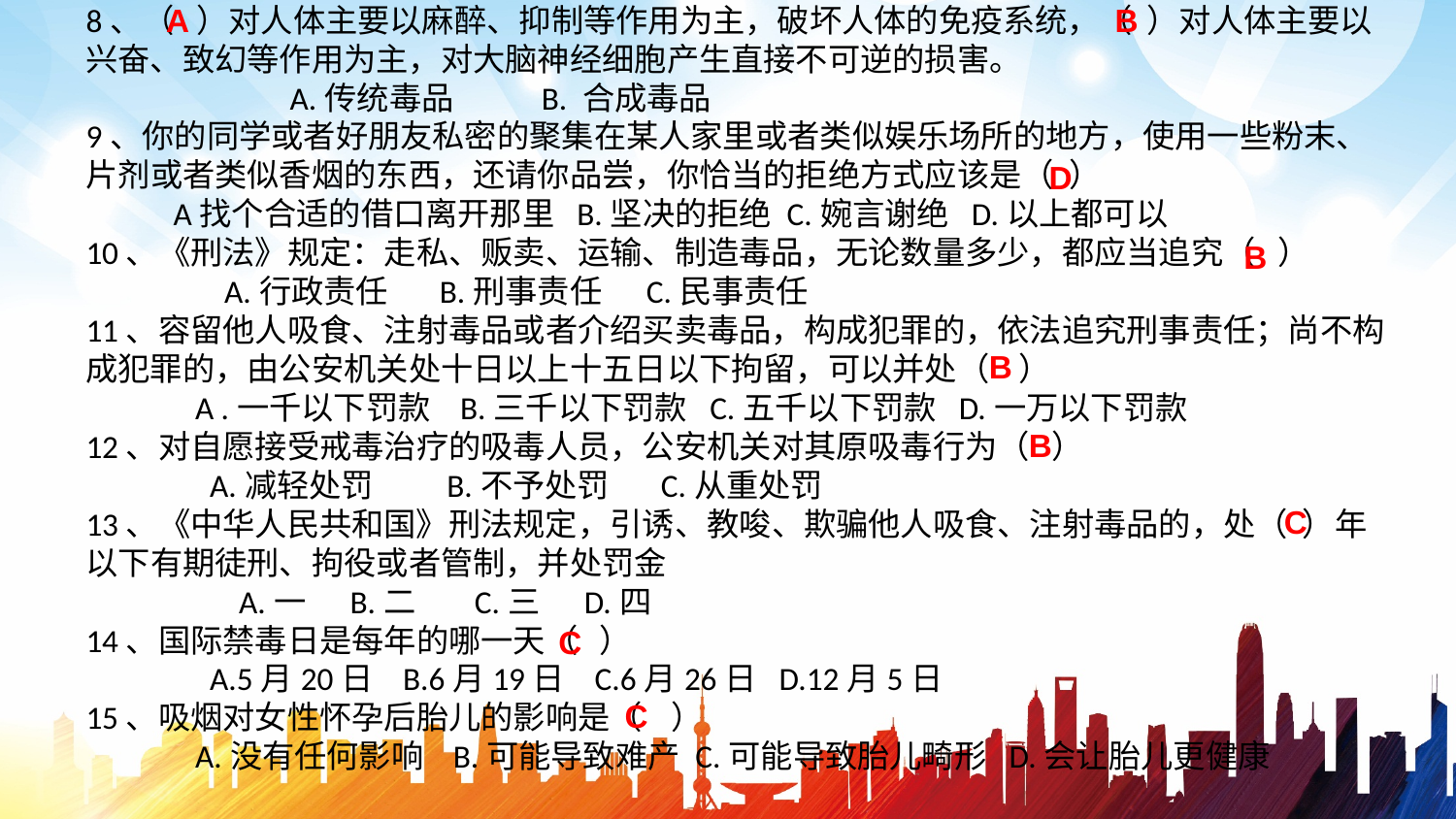

8、（   ）对人体主要以麻醉、抑制等作用为主，破坏人体的免疫系统，（  ）对人体主要以兴奋、致幻等作用为主，对大脑神经细胞产生直接不可逆的损害。
                            A.传统毒品           B. 合成毒品
9、你的同学或者好朋友私密的聚集在某人家里或者类似娱乐场所的地方，使用一些粉末、片剂或者类似香烟的东西，还请你品尝，你恰当的拒绝方式应该是（  ）
            A找个合适的借口离开那里  B.坚决的拒绝 C.婉言谢绝  D.以上都可以
10、《刑法》规定：走私、贩卖、运输、制造毒品，无论数量多少，都应当追究（   ）
                   A.行政责任      B.刑事责任     C.民事责任
11、容留他人吸食、注射毒品或者介绍买卖毒品，构成犯罪的，依法追究刑事责任；尚不构成犯罪的，由公安机关处十日以上十五日以下拘留，可以并处（    ）
               A .一千以下罚款   B.三千以下罚款  C.五千以下罚款  D.一万以下罚款
12、对自愿接受戒毒治疗的吸毒人员，公安机关对其原吸毒行为（   ）
                 A.减轻处罚         B.不予处罚      C.从重处罚
13、《中华人民共和国》刑法规定，引诱、教唆、欺骗他人吸食、注射毒品的，处（  ）年以下有期徒刑、拘役或者管制，并处罚金
                     A.一     B.二       C.三     D.四
14、国际禁毒日是每年的哪一天（   ）
                 A.5月20日   B.6月19日   C.6月26日  D.12月5日
15、吸烟对女性怀孕后胎儿的影响是（    ）
               A.没有任何影响   B.可能导致难产 C.可能导致胎儿畸形  D.会让胎儿更健康

A
B
D
B
B
B
C
C
C